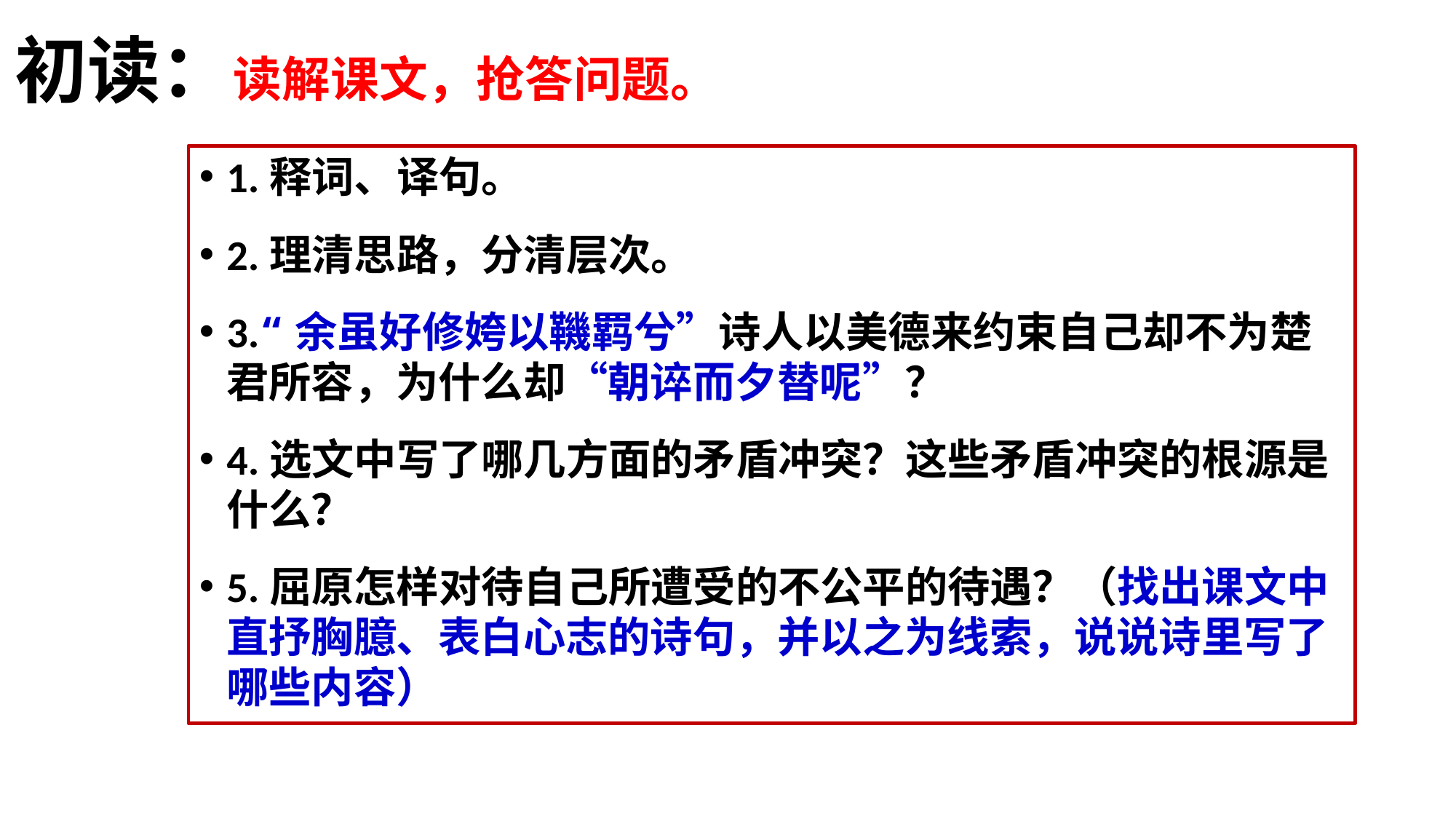

初读：读解课文，抢答问题。
1.释词、译句。
2.理清思路，分清层次。
3.“余虽好修姱以鞿羁兮”诗人以美德来约束自己却不为楚君所容，为什么却“朝谇而夕替呢”？
4.选文中写了哪几方面的矛盾冲突？这些矛盾冲突的根源是什么？
5.屈原怎样对待自己所遭受的不公平的待遇？（找出课文中直抒胸臆、表白心志的诗句，并以之为线索，说说诗里写了哪些内容）